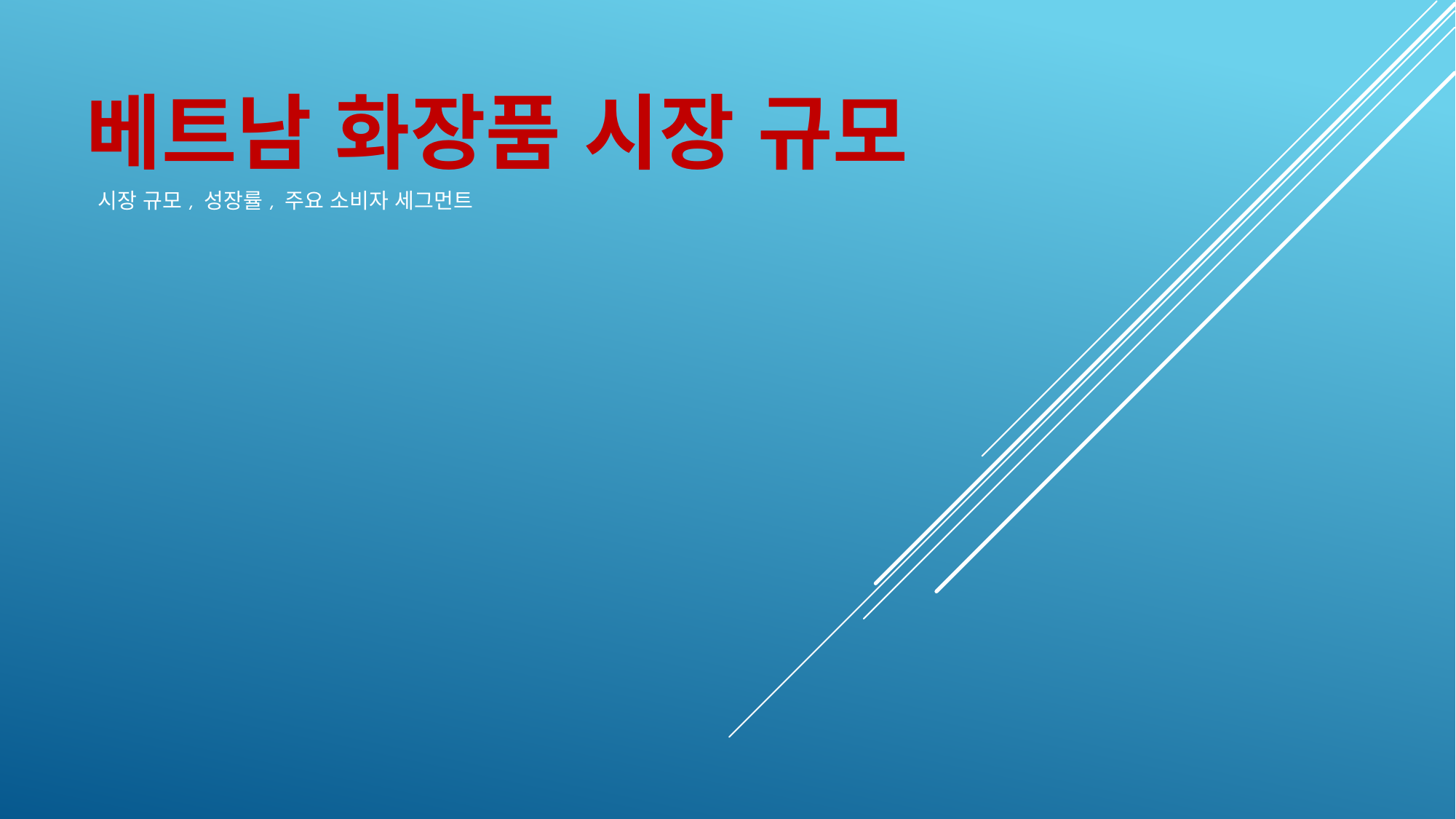

베트남 화장품 시장 규모
 시장 규모, 성장률, 주요 소비자 세그먼트